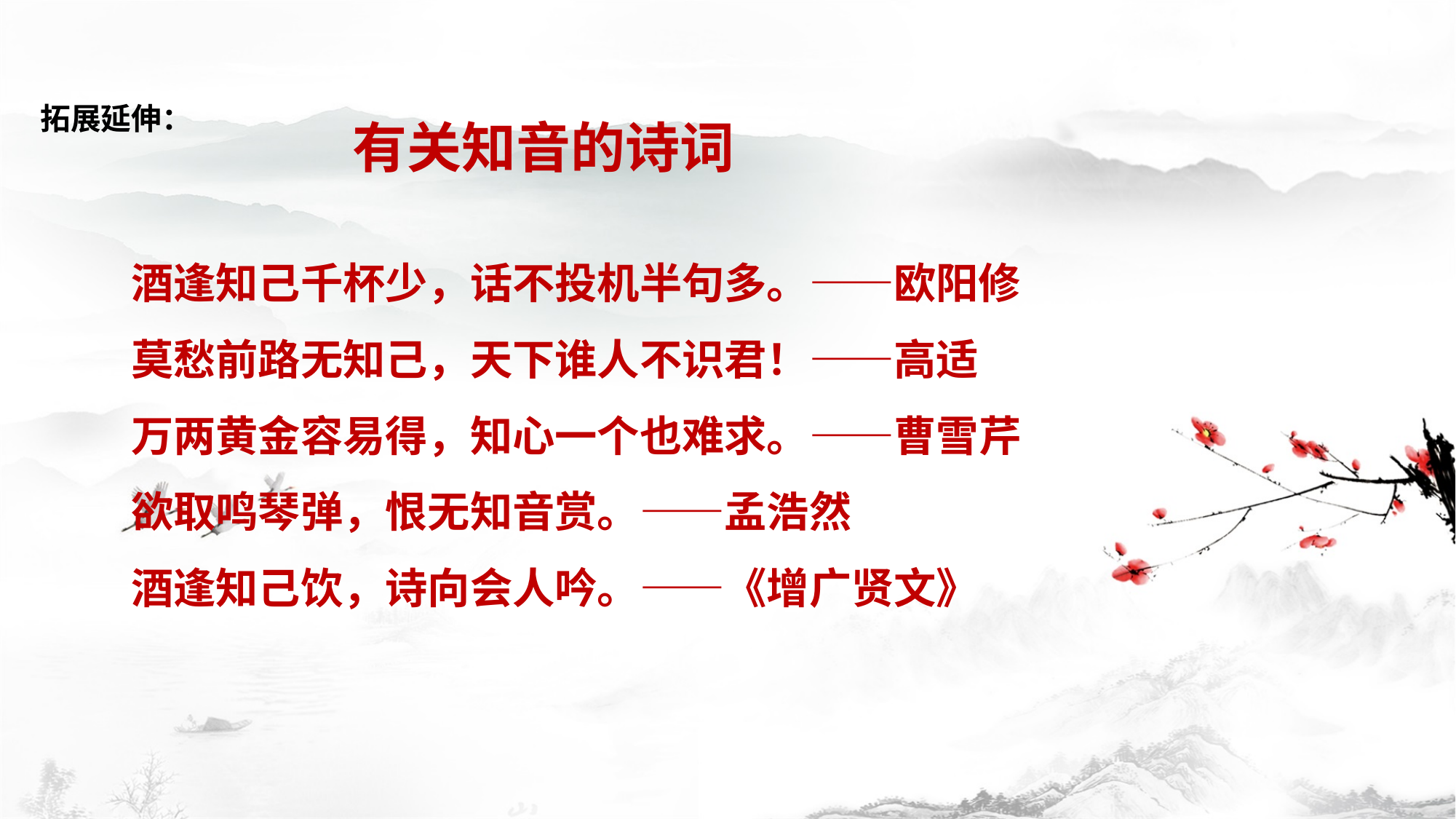

拓展延伸：
有关知音的诗词

酒逢知己千杯少，话不投机半句多。——欧阳修
莫愁前路无知己，天下谁人不识君！——高适
万两黄金容易得，知心一个也难求。——曹雪芹
欲取鸣琴弹，恨无知音赏。——孟浩然
酒逢知己饮，诗向会人吟。——《增广贤文》